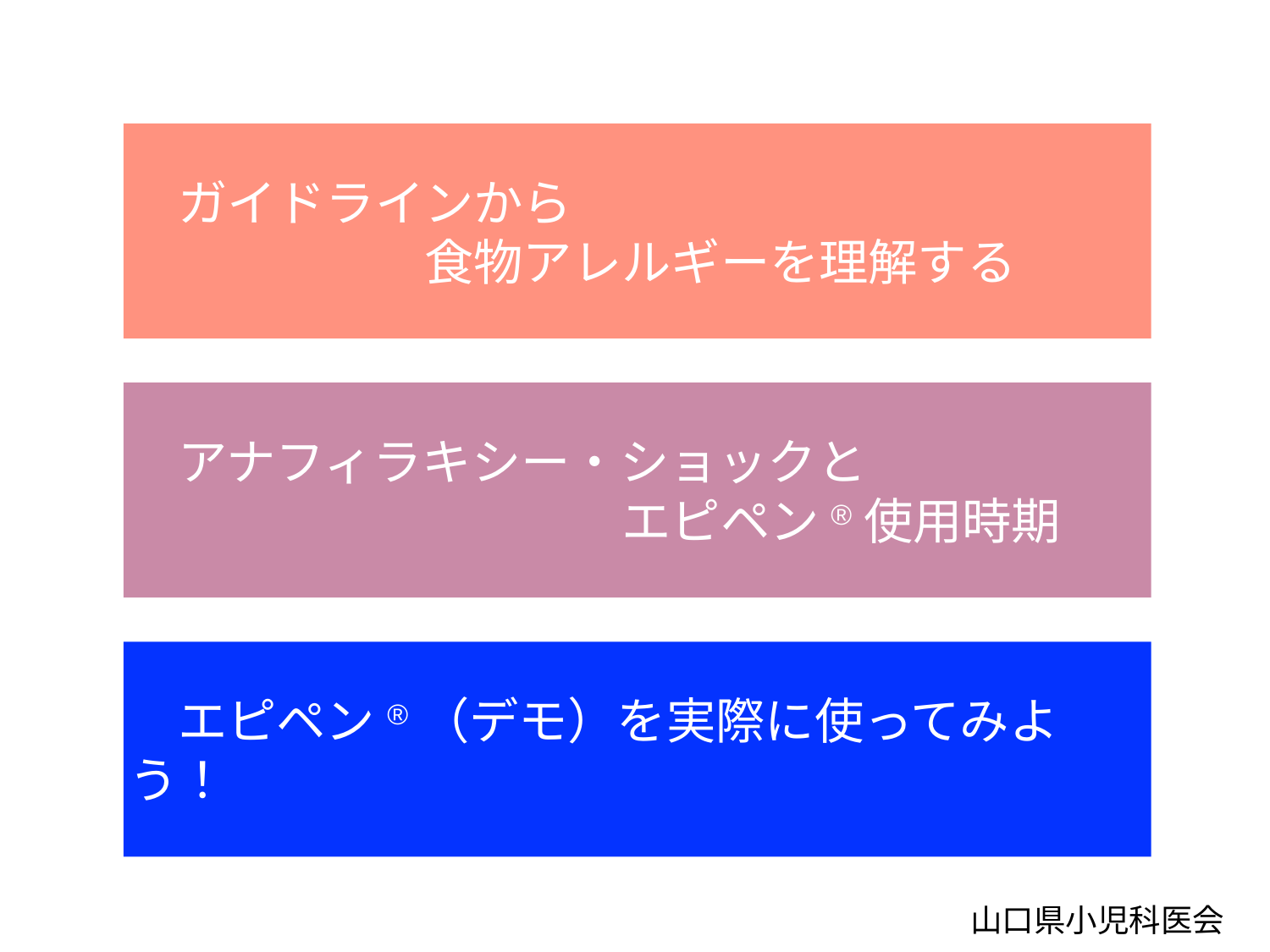

ガイドラインから
　　　　　　食物アレルギーを理解する
　アナフィラキシー・ショックと
　　　　　　　　　　エピペン®使用時期
　エピペン®（デモ）を実際に使ってみよう！
山口県小児科医会